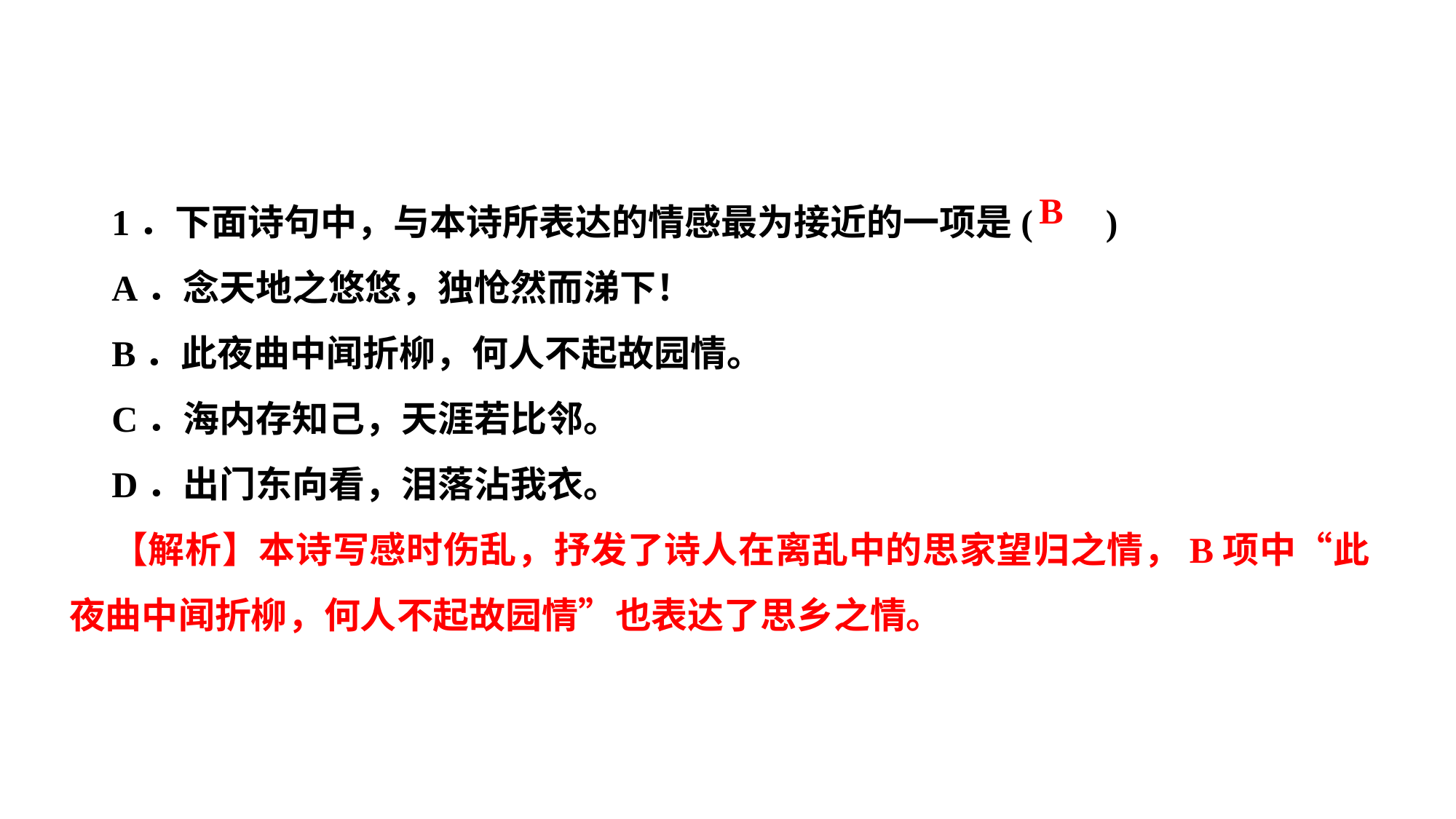

1．下面诗句中，与本诗所表达的情感最为接近的一项是(        )
A．念天地之悠悠，独怆然而涕下！
B．此夜曲中闻折柳，何人不起故园情。
C．海内存知己，天涯若比邻。
D．出门东向看，泪落沾我衣。
【解析】本诗写感时伤乱，抒发了诗人在离乱中的思家望归之情，B项中“此夜曲中闻折柳，何人不起故园情”也表达了思乡之情。
B